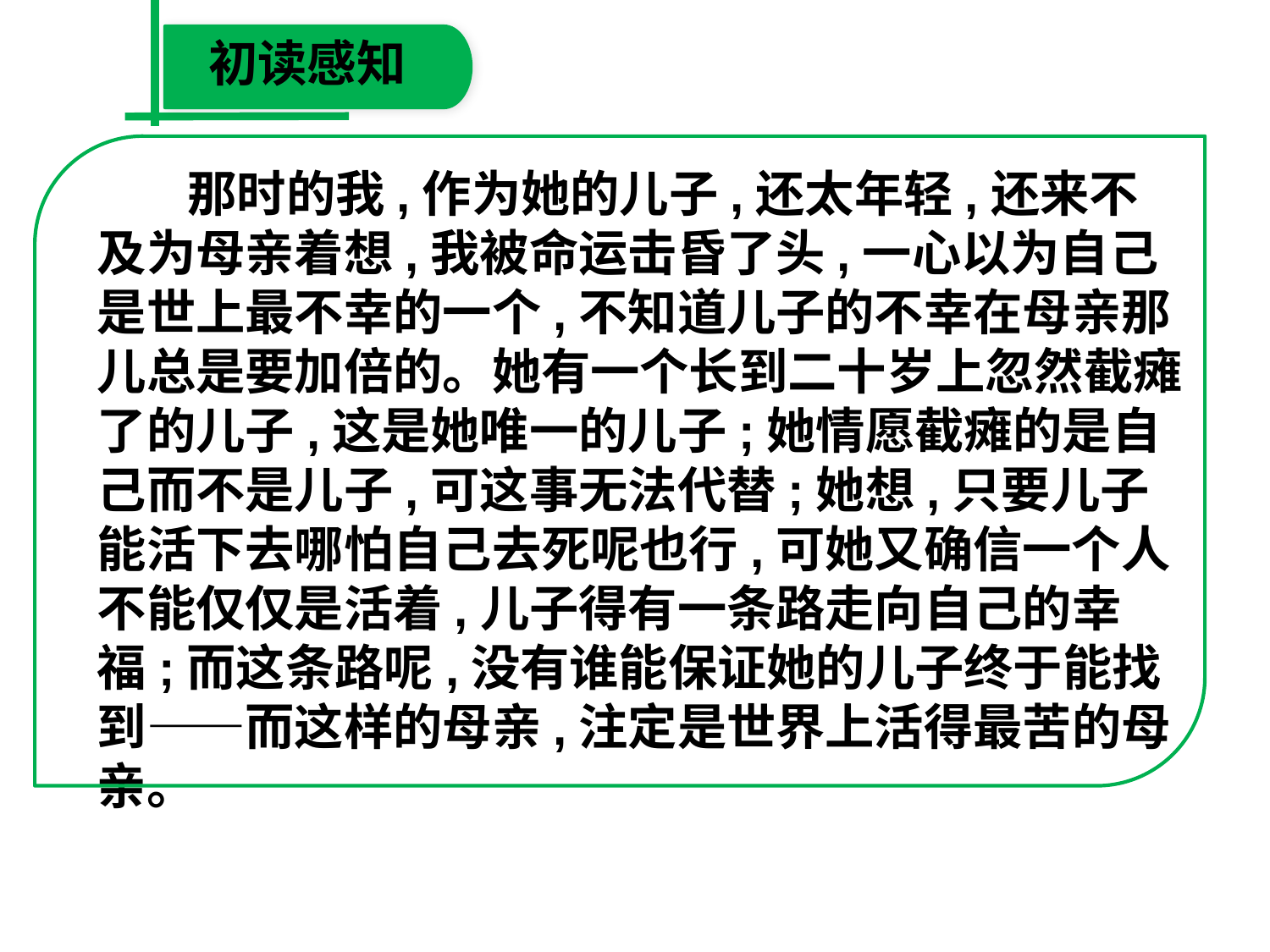

初读感知

       那时的我,作为她的儿子,还太年轻,还来不及为母亲着想,我被命运击昏了头,一心以为自己是世上最不幸的一个,不知道儿子的不幸在母亲那儿总是要加倍的。她有一个长到二十岁上忽然截瘫了的儿子,这是她唯一的儿子;她情愿截瘫的是自己而不是儿子,可这事无法代替;她想,只要儿子能活下去哪怕自己去死呢也行,可她又确信一个人不能仅仅是活着,儿子得有一条路走向自己的幸福;而这条路呢,没有谁能保证她的儿子终于能找到——而这样的母亲,注定是世界上活得最苦的母亲。